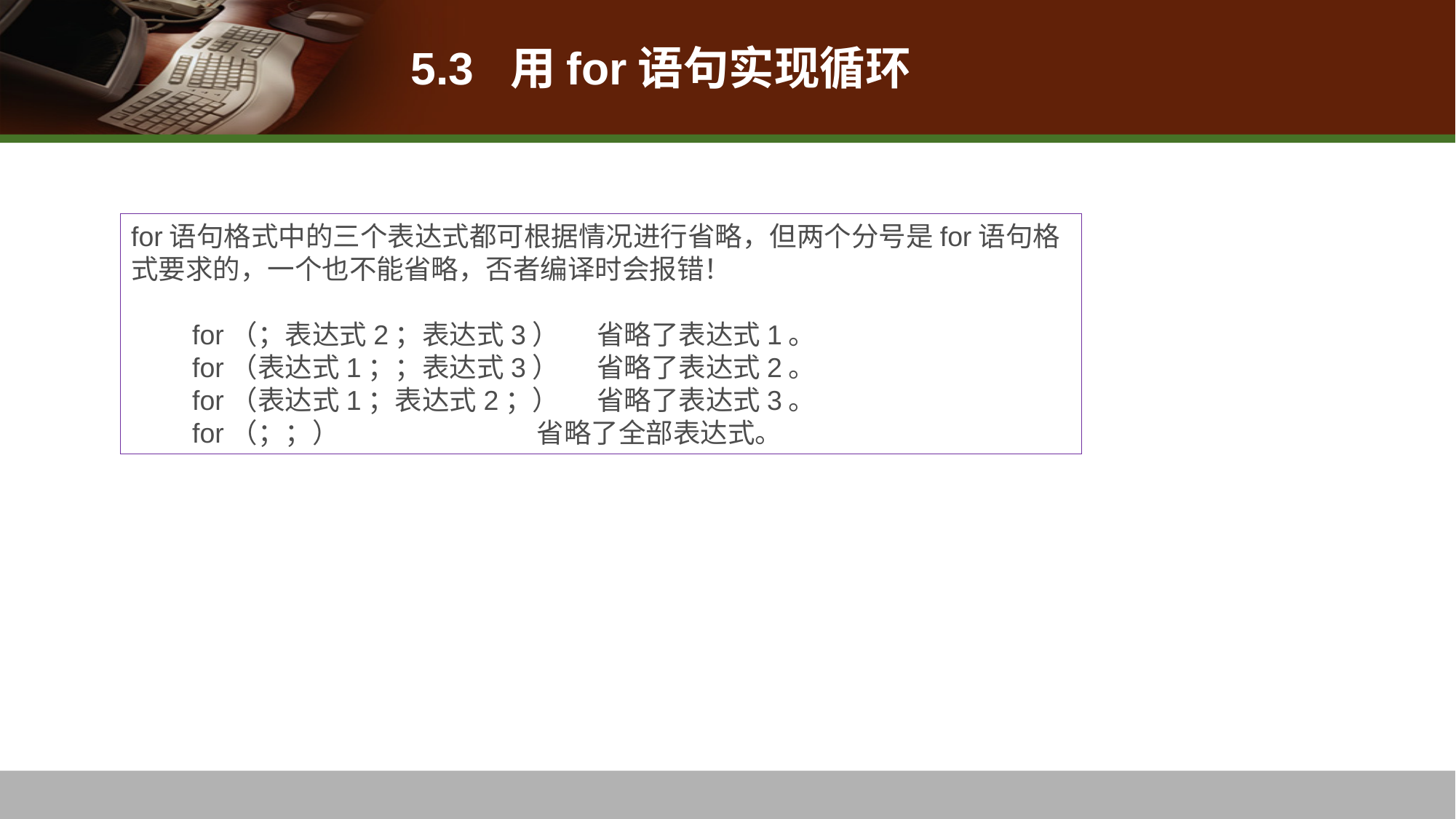

# 5.3  用for语句实现循环
for语句格式中的三个表达式都可根据情况进行省略，但两个分号是for语句格式要求的，一个也不能省略，否者编译时会报错！

        for（；表达式2；表达式3）      省略了表达式1。
        for（表达式1；；表达式3）      省略了表达式2。
        for（表达式1；表达式2；）      省略了表达式3。
        for（；；）                                省略了全部表达式。